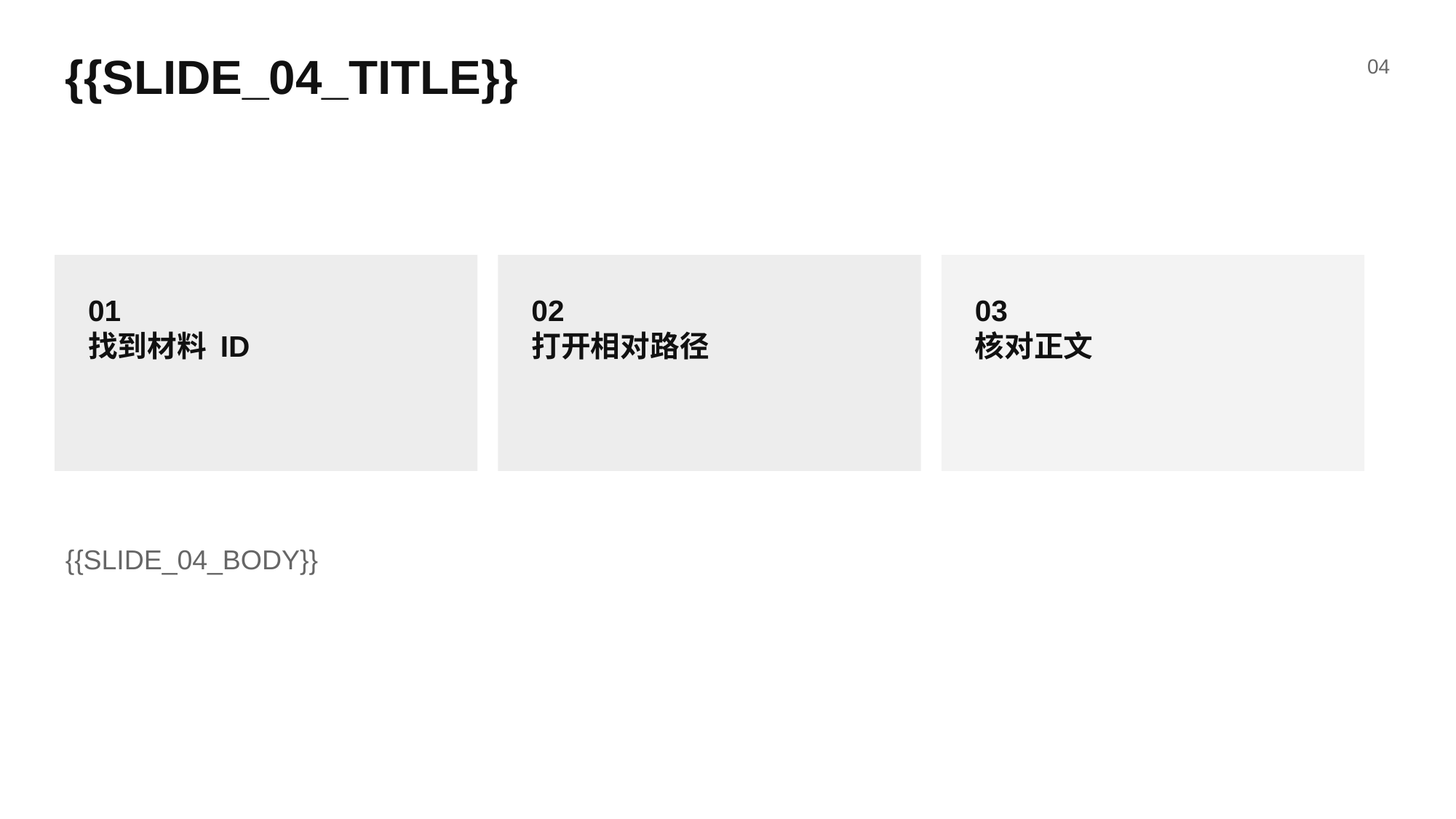

{{SLIDE_04_TITLE}}
04

01
找到材料 ID
02
打开相对路径
03
核对正文
{{SLIDE_04_BODY}}